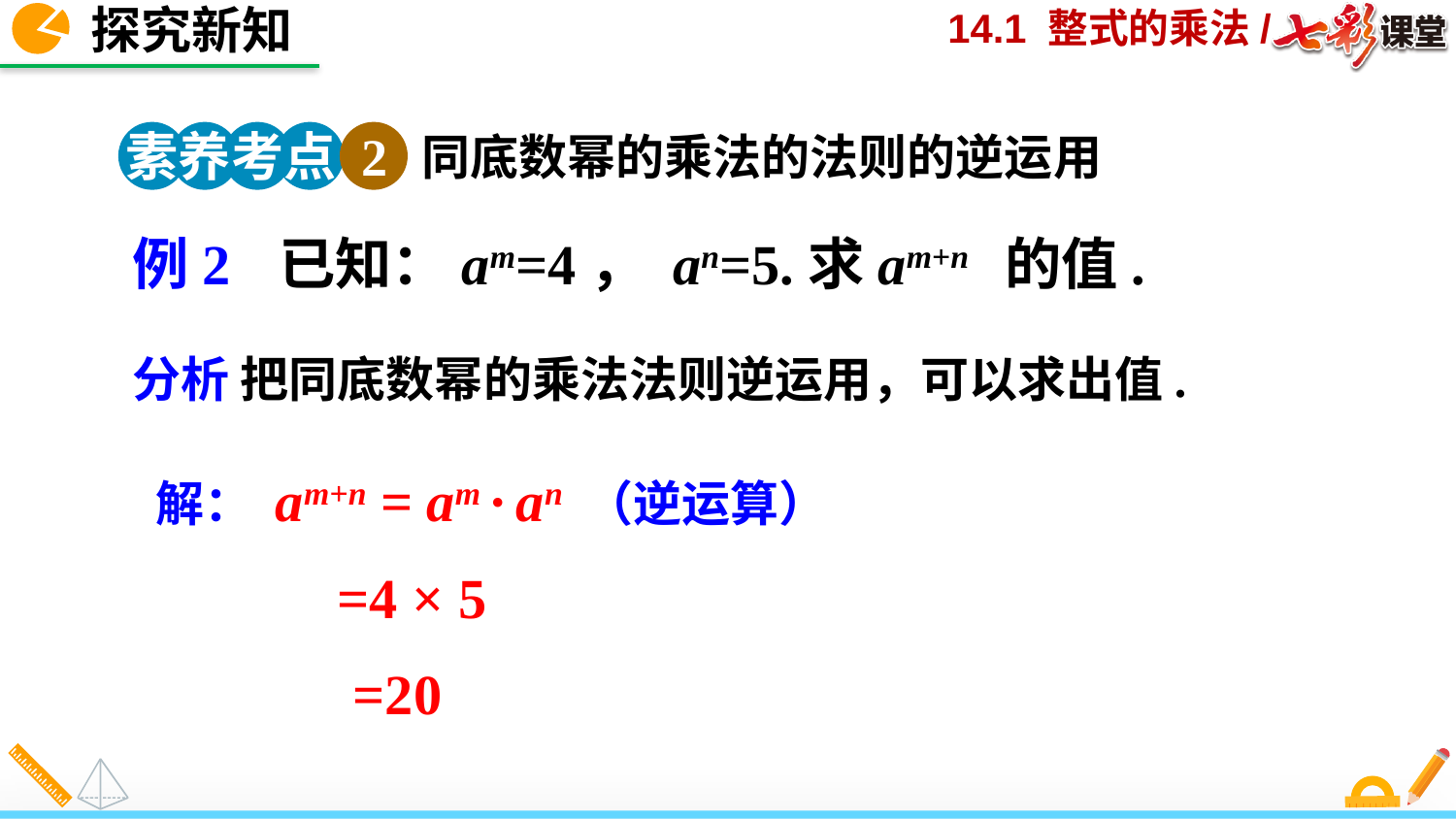

探究新知

素养考点 2

同底数幂的乘法的法则的逆运用
例2 已知：am=4， an=5.求am+n  的值.
分析 把同底数幂的乘法法则逆运用，可以求出值.

解： am+n = am · an （逆运算）
                      =4 × 5
              =20